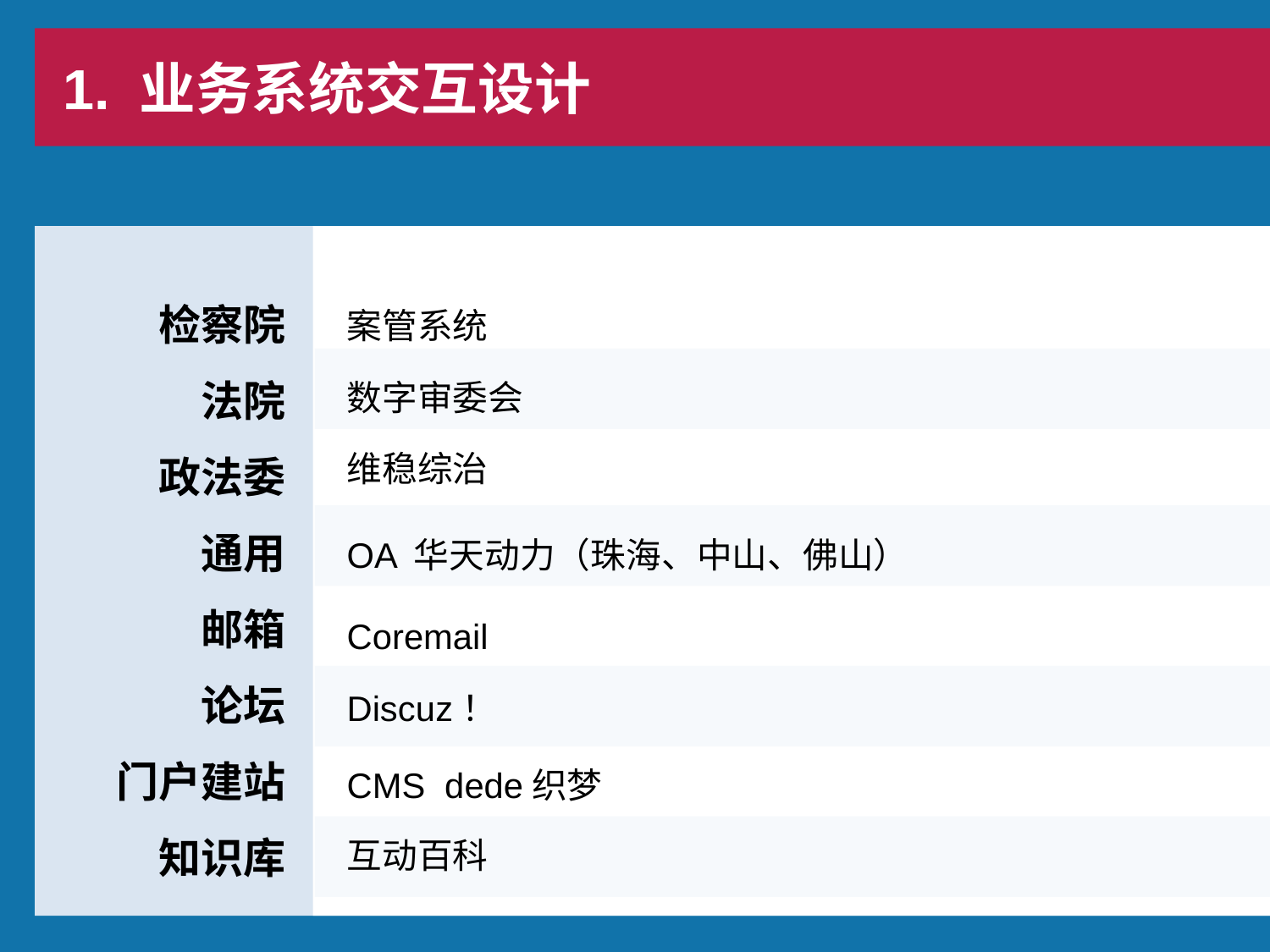

1. 业务系统交互设计

检察院
法院
政法委
通用
邮箱
论坛
门户建站
知识库
案管系统
数字审委会

维稳综治

OA 华天动力（珠海、中山、佛山）
Coremail
Discuz！

CMS  dede织梦
互动百科